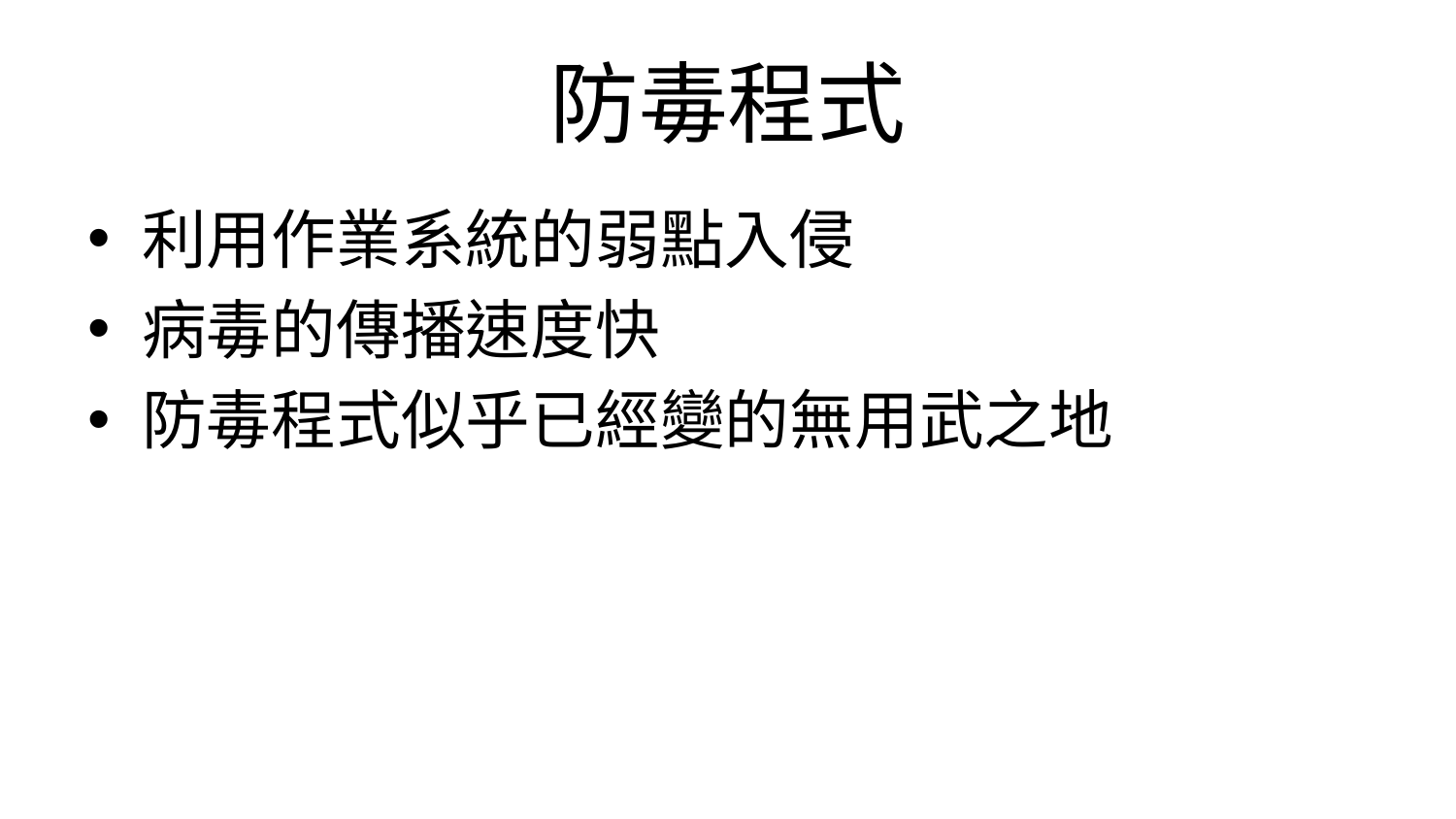

# 防毒程式
利用作業系統的弱點入侵
病毒的傳播速度快
防毒程式似乎已經變的無用武之地